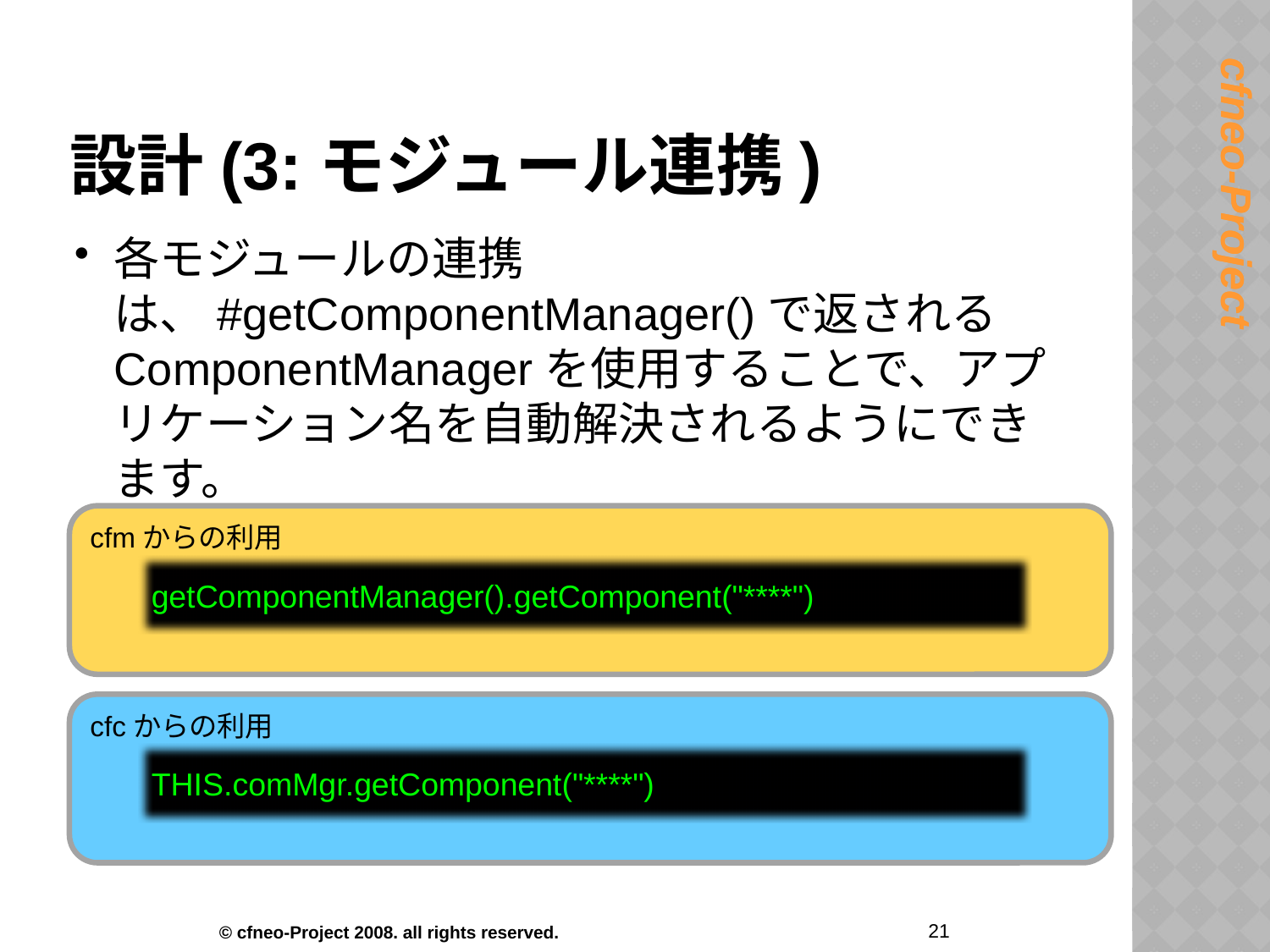

# 設計(3:モジュール連携)
各モジュールの連携は、#getComponentManager()で返されるComponentManagerを使用することで、アプリケーション名を自動解決されるようにできます。
cfmからの利用
getComponentManager().getComponent("****")
cfcからの利用
THIS.comMgr.getComponent("****")
21
© cfneo-Project 2008. all rights reserved.